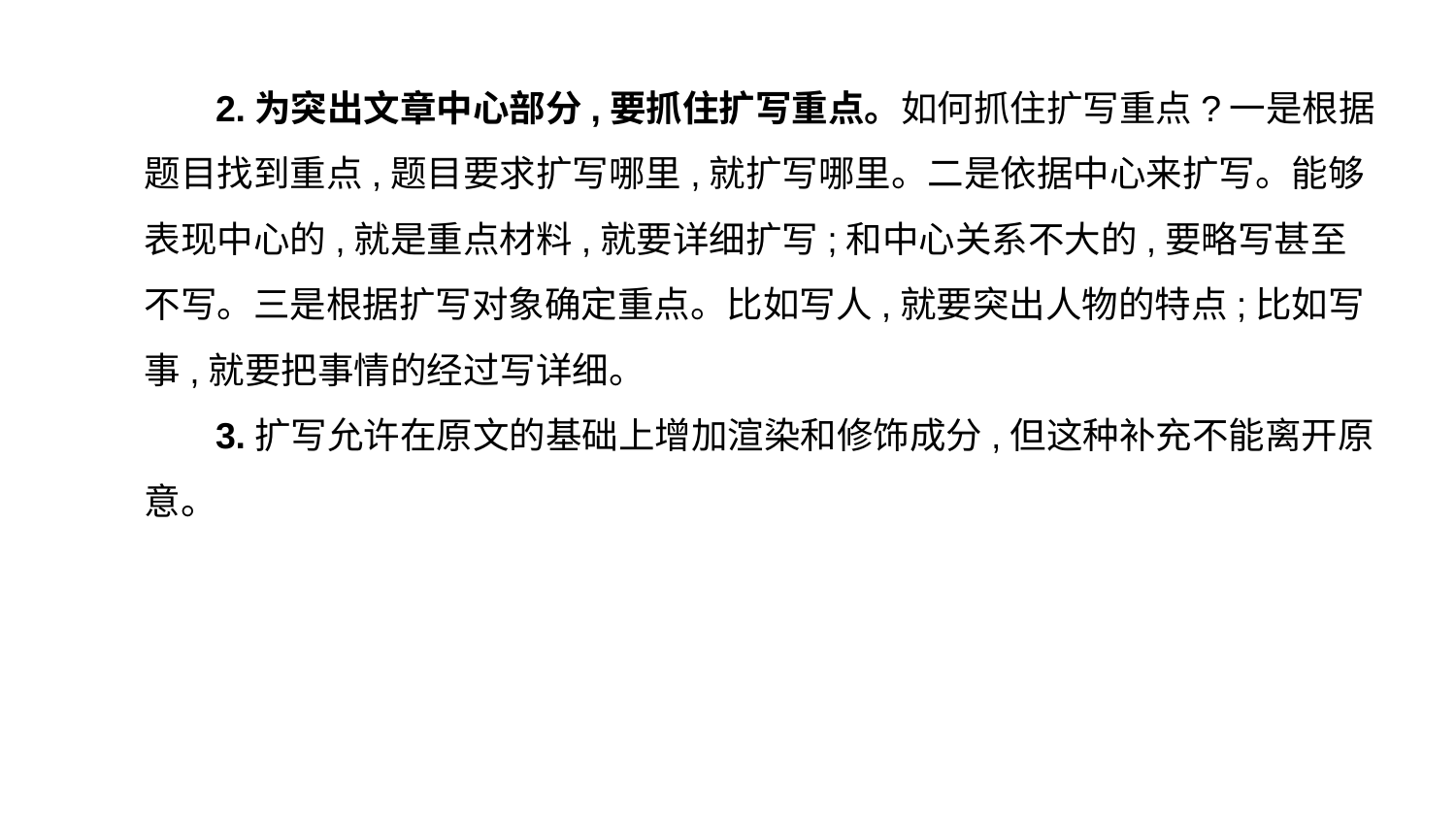

2.为突出文章中心部分,要抓住扩写重点。如何抓住扩写重点?一是根据题目找到重点,题目要求扩写哪里,就扩写哪里。二是依据中心来扩写。能够表现中心的,就是重点材料,就要详细扩写;和中心关系不大的,要略写甚至不写。三是根据扩写对象确定重点。比如写人,就要突出人物的特点;比如写事,就要把事情的经过写详细。
3.扩写允许在原文的基础上增加渲染和修饰成分,但这种补充不能离开原意。